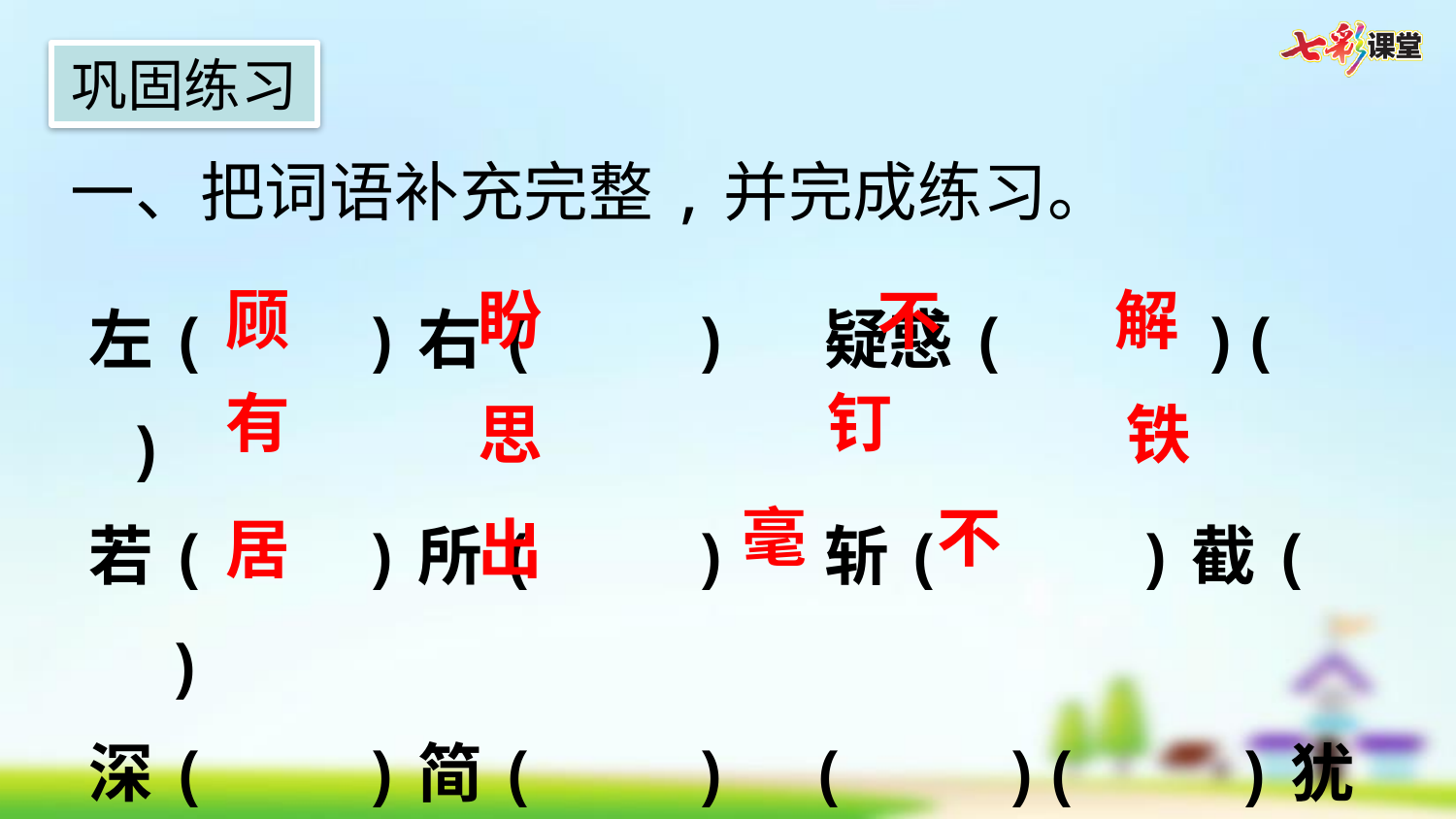

巩固练习
一、把词语补充完整,并完成练习。
左(    )右(    )  疑惑(     )(     )
若(    )所(    )  斩(     )截(     )
深(    )简(    )  (    )(    )犹豫
顾
盼
不
解
有
钉
思
铁
毫
不
居
出